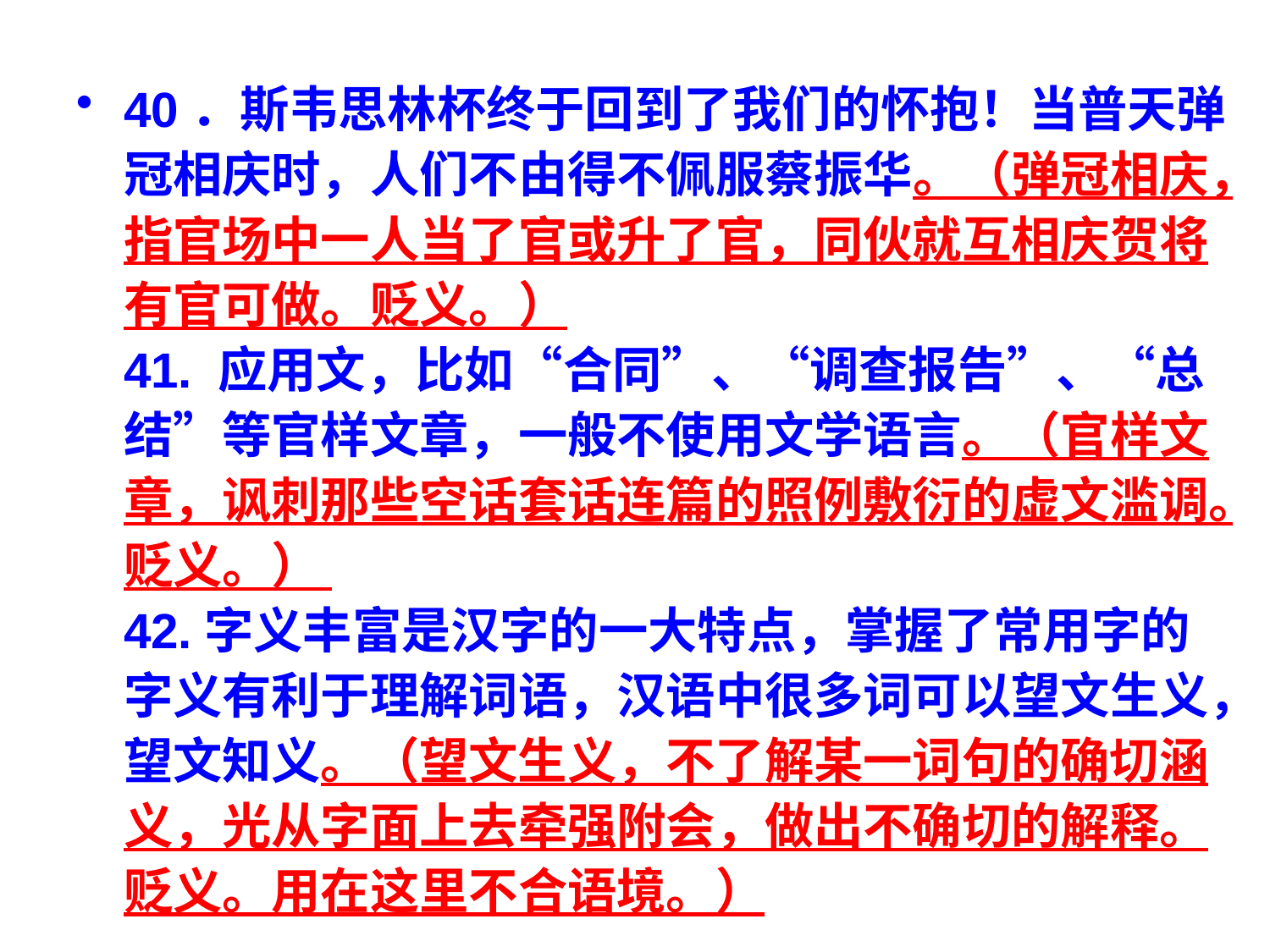

40．斯韦思林杯终于回到了我们的怀抱！当普天弹冠相庆时，人们不由得不佩服蔡振华。（弹冠相庆，指官场中一人当了官或升了官，同伙就互相庆贺将有官可做。贬义。）
41. 应用文，比如“合同”、“调查报告”、“总结”等官样文章，一般不使用文学语言。（官样文章，讽刺那些空话套话连篇的照例敷衍的虚文滥调。贬义。） 
42.字义丰富是汉字的一大特点，掌握了常用字的字义有利于理解词语，汉语中很多词可以望文生义，望文知义。（望文生义，不了解某一词句的确切涵义，光从字面上去牵强附会，做出不确切的解释。贬义。用在这里不合语境。）